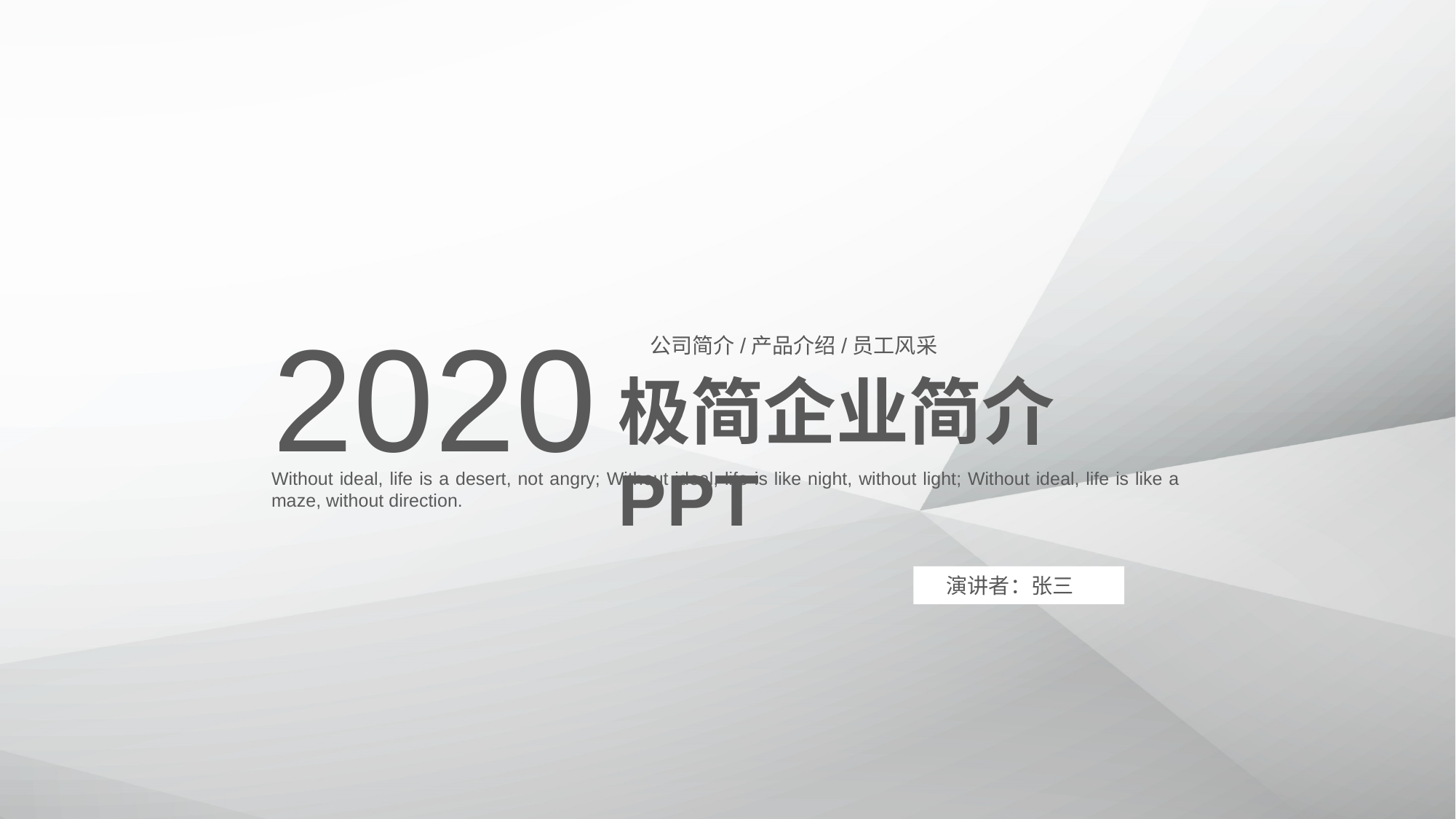

2020

公司简介/产品介绍/员工风采
极简企业简介PPT
Without ideal, life is a desert, not angry; Without ideal, life is like night, without light; Without ideal, life is like a maze, without direction.

演讲者：张三